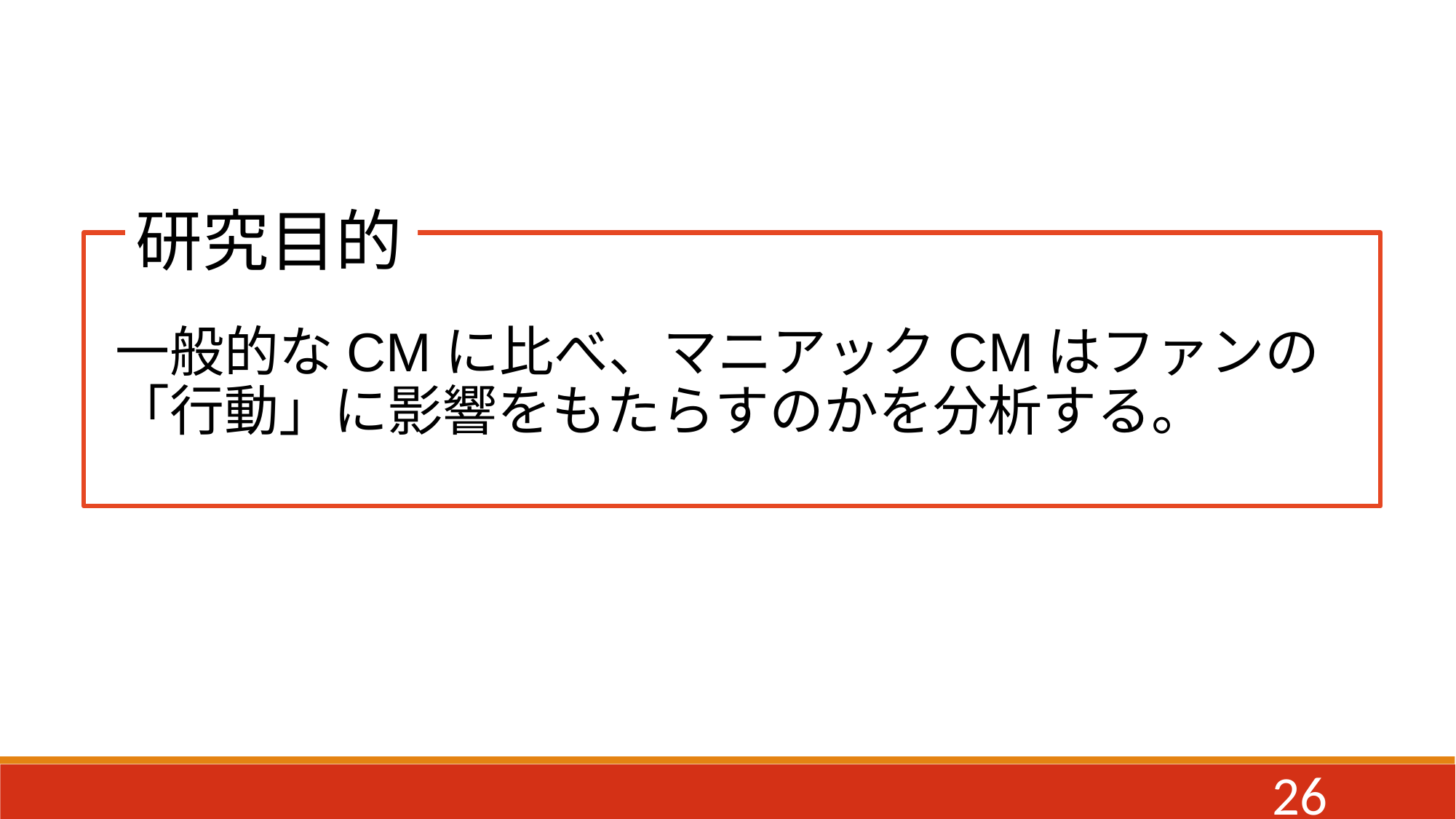

研究目的

一般的なCMに比べ、マニアックCMはファンの「行動」に影響をもたらすのかを分析する。

26